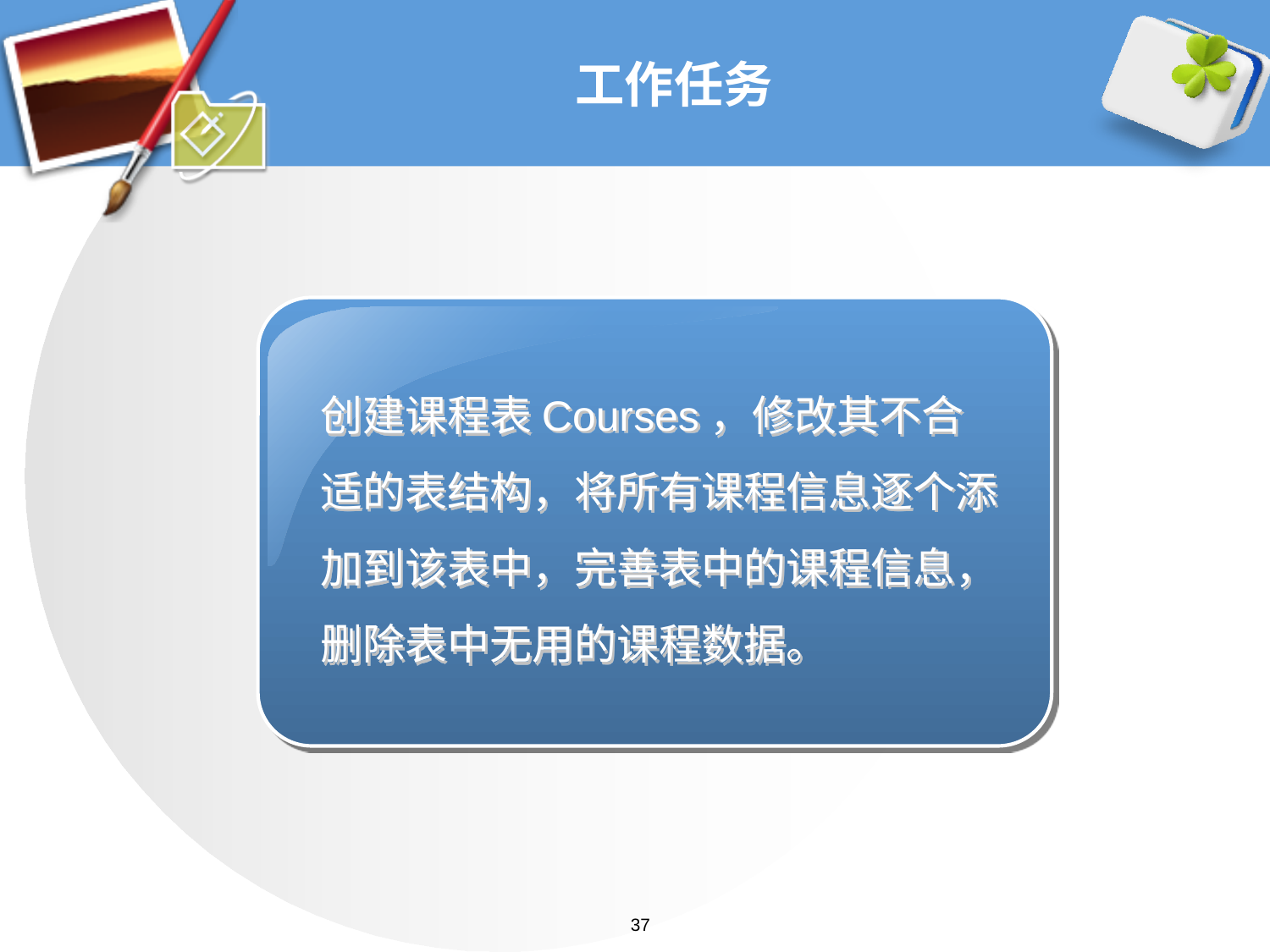

# 工作任务

创建课程表Courses，修改其不合适的表结构，将所有课程信息逐个添加到该表中，完善表中的课程信息，删除表中无用的课程数据。
37